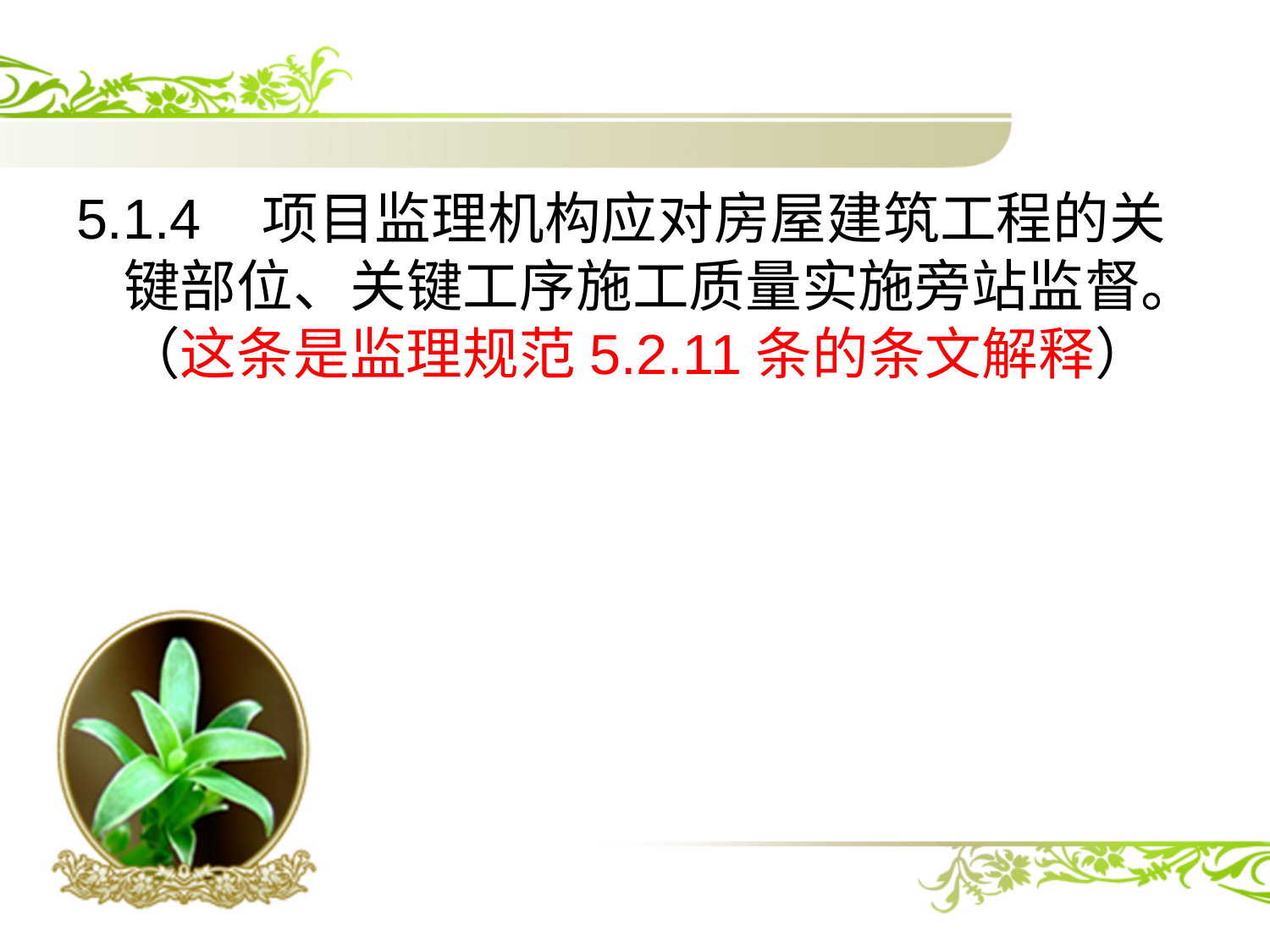

#
5.1.4   项目监理机构应对房屋建筑工程的关键部位、关键工序施工质量实施旁站监督。（这条是监理规范5.2.11条的条文解释）